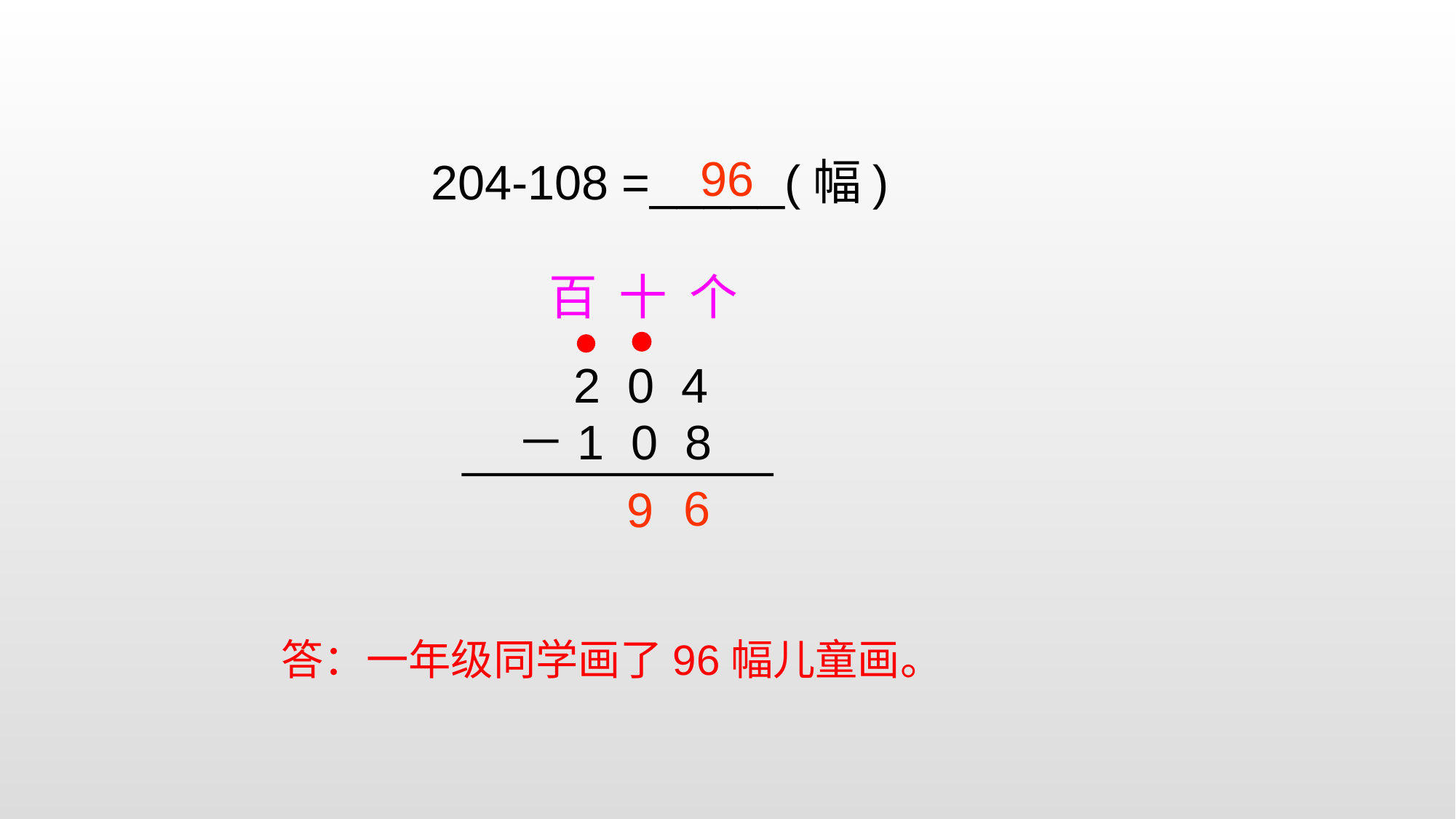

96
204-108 =_____(幅)
百  十  个

2  0  4
－1  0  8
6
9

答：一年级同学画了96幅儿童画。